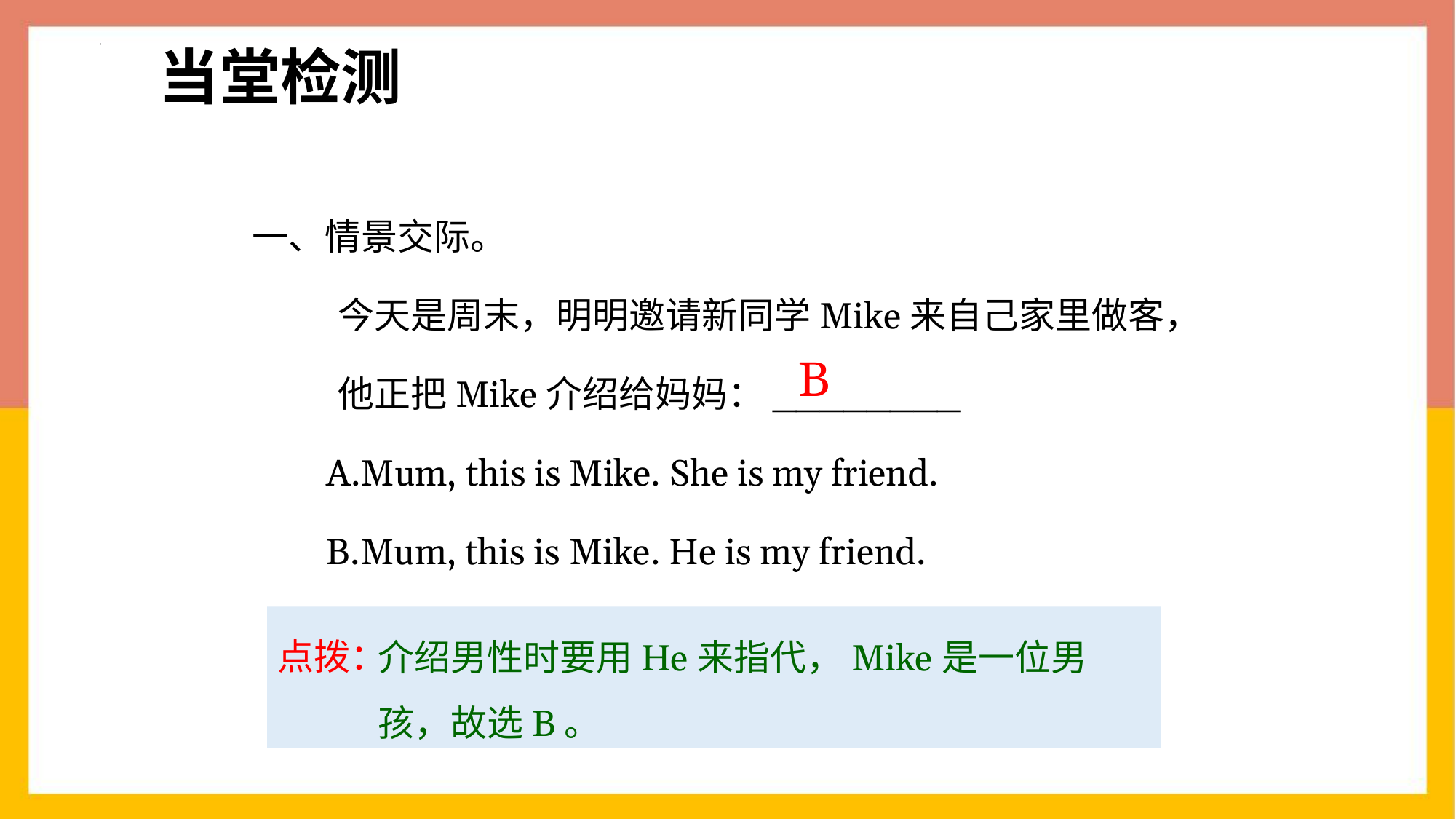

当堂检测
一、情景交际。
今天是周末，明明邀请新同学Mike来自己家里做客，他正把Mike介绍给妈妈：________
A.Mum, this is Mike. She is my friend.
B.Mum, this is Mike. He is my friend.
B
点拨：

介绍男性时要用He来指代，Mike是一位男孩，故选B。